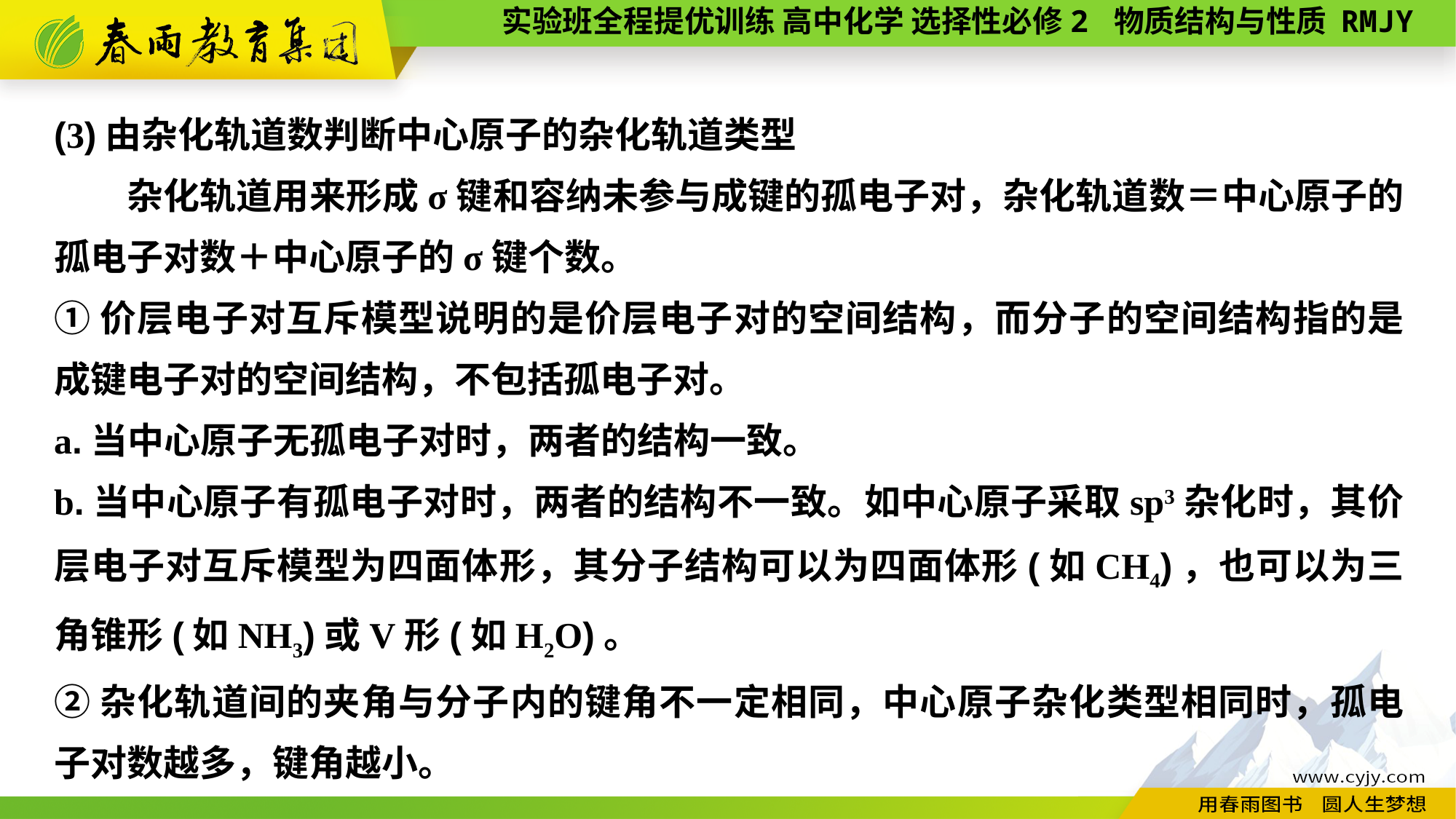

(3)由杂化轨道数判断中心原子的杂化轨道类型
杂化轨道用来形成σ键和容纳未参与成键的孤电子对，杂化轨道数＝中心原子的孤电子对数＋中心原子的σ键个数。
①价层电子对互斥模型说明的是价层电子对的空间结构，而分子的空间结构指的是成键电子对的空间结构，不包括孤电子对。
a.当中心原子无孤电子对时，两者的结构一致。
b.当中心原子有孤电子对时，两者的结构不一致。如中心原子采取sp3杂化时，其价层电子对互斥模型为四面体形，其分子结构可以为四面体形(如CH4)，也可以为三角锥形(如NH3)或V形(如H2O)。
②杂化轨道间的夹角与分子内的键角不一定相同，中心原子杂化类型相同时，孤电子对数越多，键角越小。